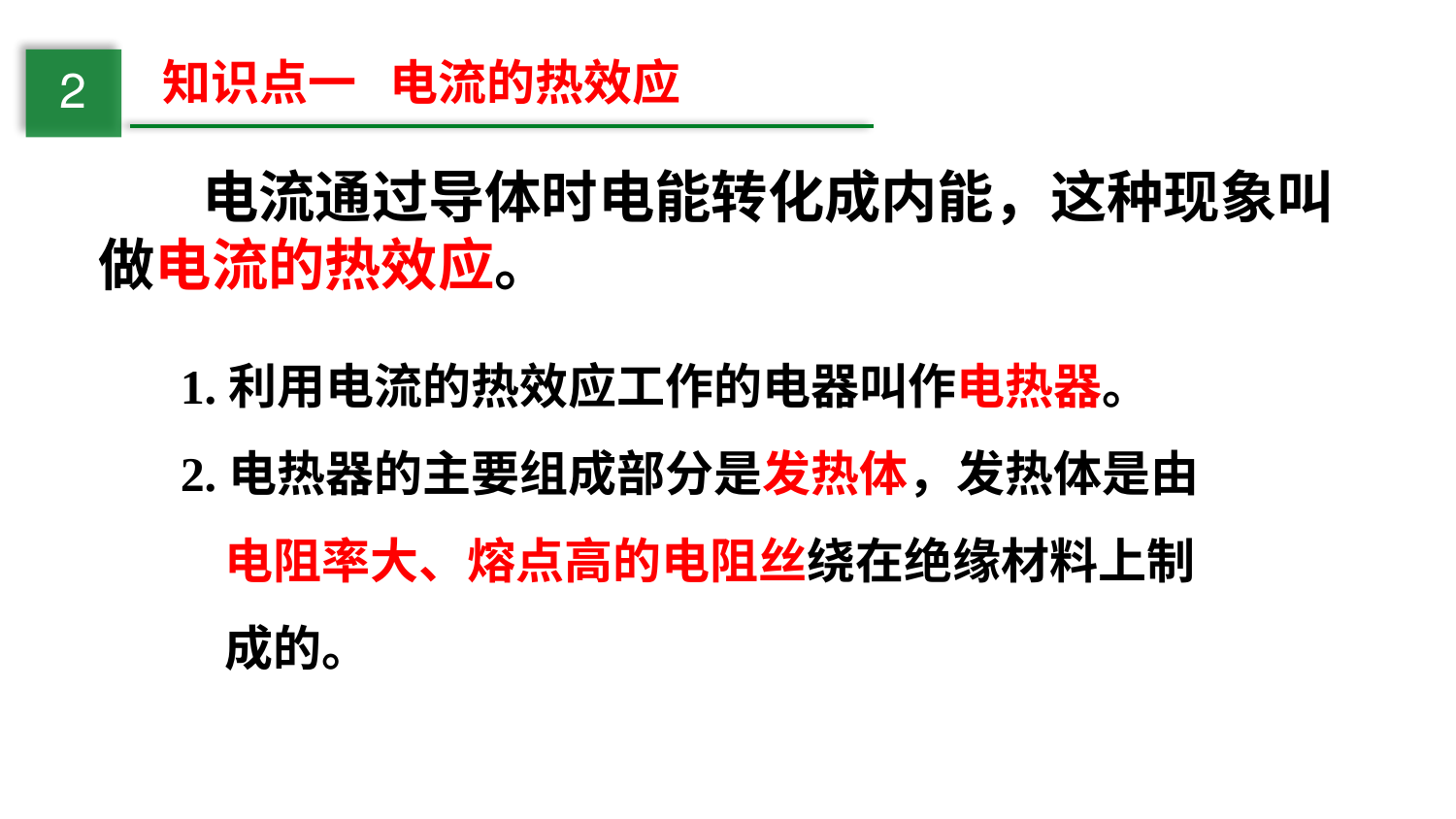

知识点一   电流的热效应

2
       电流通过导体时电能转化成内能，这种现象叫做电流的热效应。
1.利用电流的热效应工作的电器叫作电热器。
2.电热器的主要组成部分是发热体，发热体是由
   电阻率大、熔点高的电阻丝绕在绝缘材料上制
   成的。